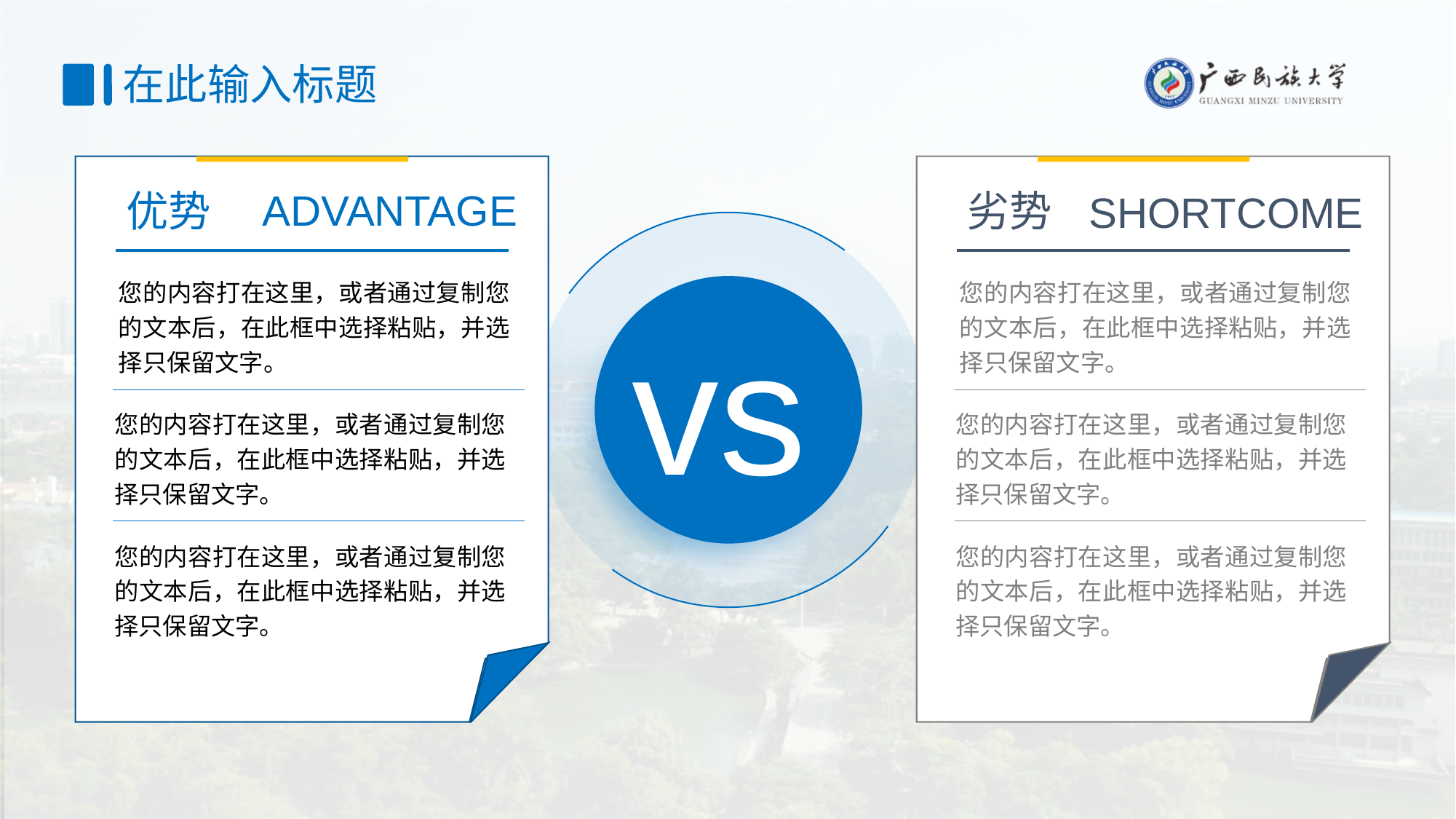

# 在此输入标题

优势
您的内容打在这里，或者通过复制您的文本后，在此框中选择粘贴，并选择只保留文字。
您的内容打在这里，或者通过复制您的文本后，在此框中选择粘贴，并选择只保留文字。
您的内容打在这里，或者通过复制您的文本后，在此框中选择粘贴，并选择只保留文字。

ADVANTAGE
劣势
SHORTCOME

您的内容打在这里，或者通过复制您的文本后，在此框中选择粘贴，并选择只保留文字。
vs
您的内容打在这里，或者通过复制您的文本后，在此框中选择粘贴，并选择只保留文字。
您的内容打在这里，或者通过复制您的文本后，在此框中选择粘贴，并选择只保留文字。